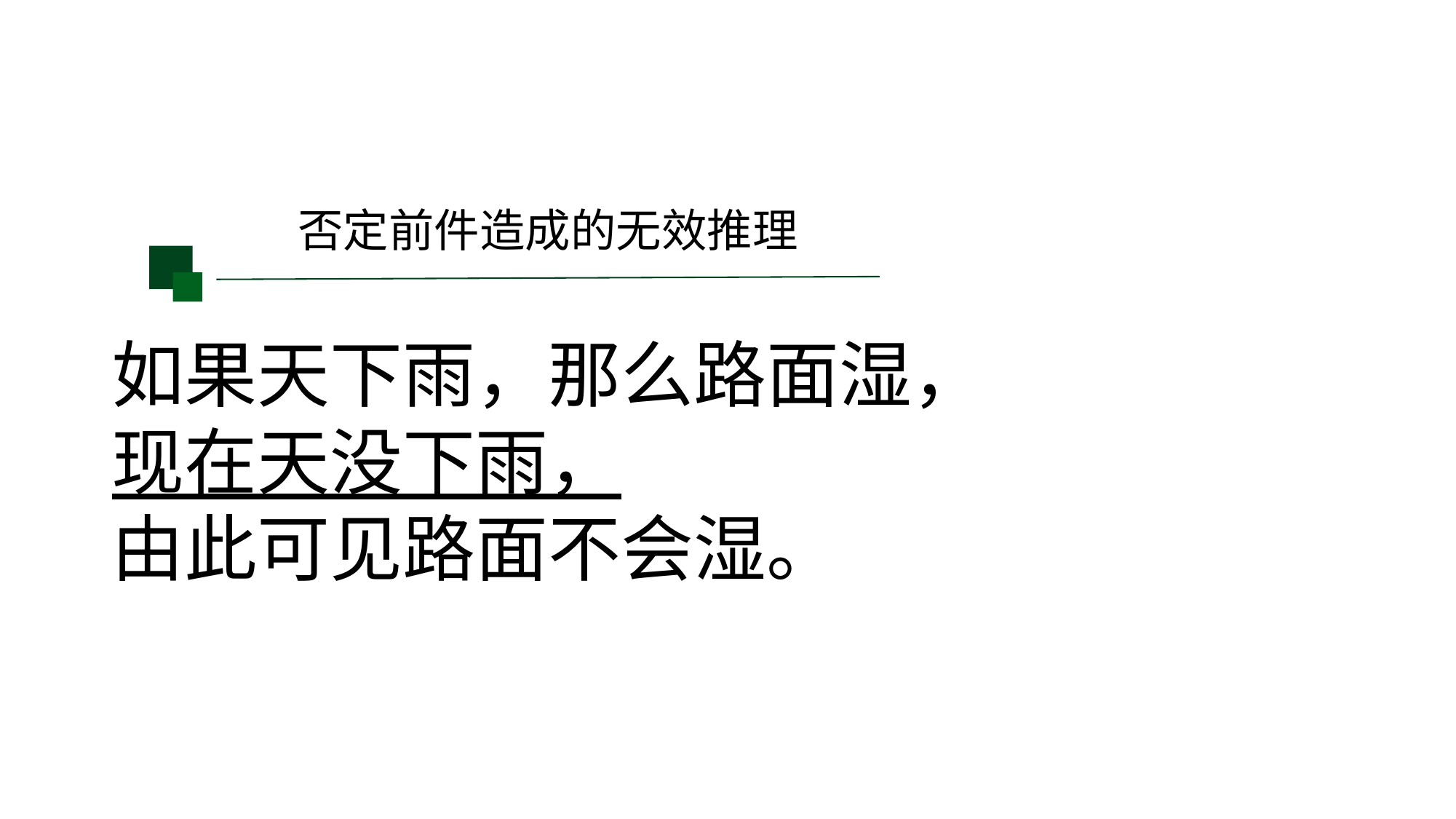

否定前件造成的无效推理

如果天下雨，那么路面湿，
现在天没下雨，
由此可见路面不会湿。